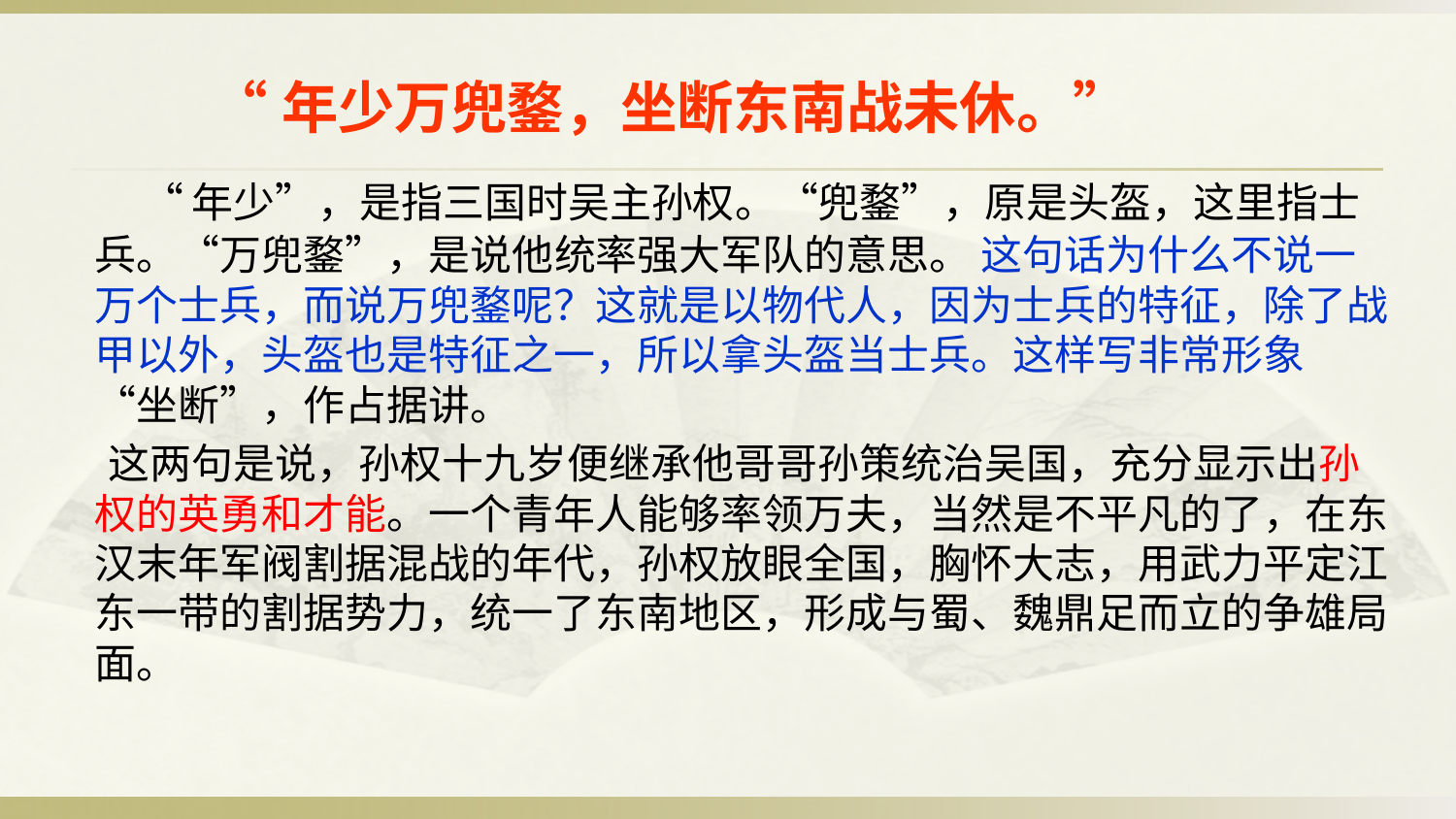

#
“年少万兜鍪，坐断东南战未休。”
        “年少”，是指三国时吴主孙权。“兜鍪”，原是头盔，这里指士兵。“万兜鍪”，是说他统率强大军队的意思。 这句话为什么不说一万个士兵，而说万兜鍪呢？这就是以物代人，因为士兵的特征，除了战甲以外，头盔也是特征之一，所以拿头盔当士兵。这样写非常形象
“坐断”，作占据讲。
      这两句是说，孙权十九岁便继承他哥哥孙策统治吴国，充分显示出孙权的英勇和才能。一个青年人能够率领万夫，当然是不平凡的了，在东汉末年军阀割据混战的年代，孙权放眼全国，胸怀大志，用武力平定江东一带的割据势力，统一了东南地区，形成与蜀、魏鼎足而立的争雄局面。